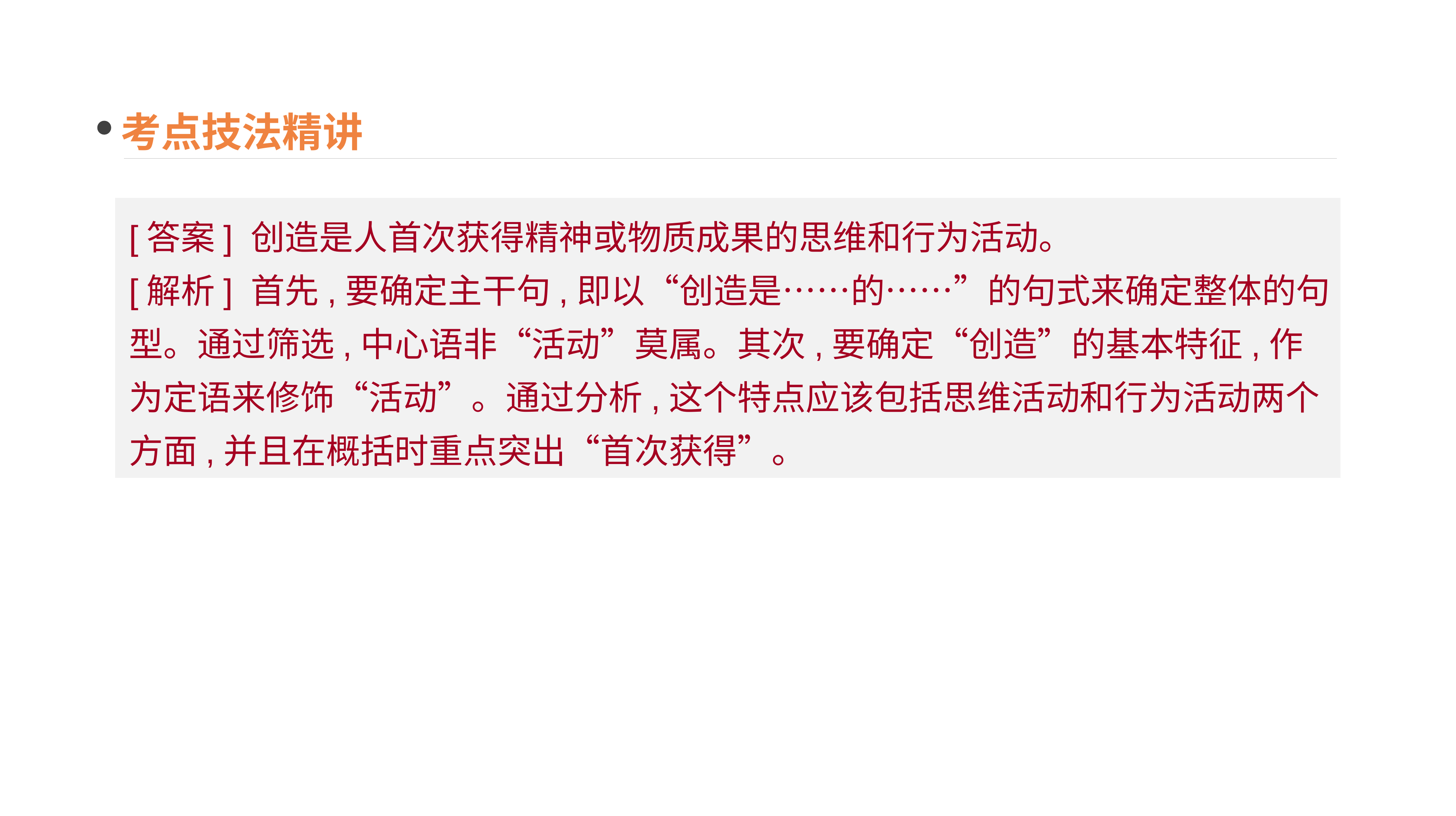

考点技法精讲

[答案] 创造是人首次获得精神或物质成果的思维和行为活动。
[解析] 首先,要确定主干句,即以“创造是……的……”的句式来确定整体的句型。通过筛选,中心语非“活动”莫属。其次,要确定“创造”的基本特征,作为定语来修饰“活动”。通过分析,这个特点应该包括思维活动和行为活动两个方面,并且在概括时重点突出“首次获得”。